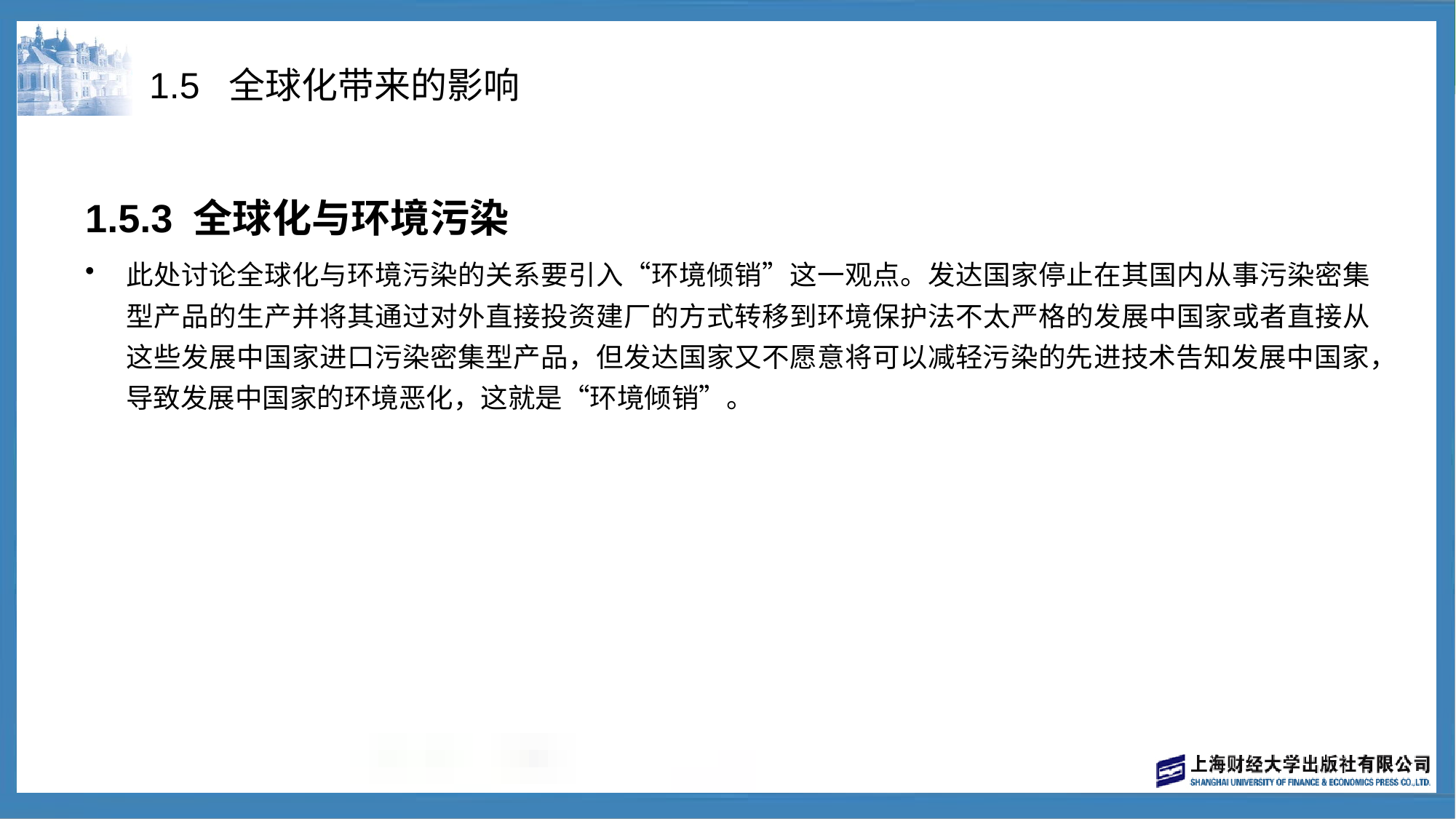

# 1.5  全球化带来的影响
1.5.3 全球化与环境污染
此处讨论全球化与环境污染的关系要引入“环境倾销”这一观点。发达国家停止在其国内从事污染密集型产品的生产并将其通过对外直接投资建厂的方式转移到环境保护法不太严格的发展中国家或者直接从这些发展中国家进口污染密集型产品，但发达国家又不愿意将可以减轻污染的先进技术告知发展中国家，导致发展中国家的环境恶化，这就是“环境倾销”。